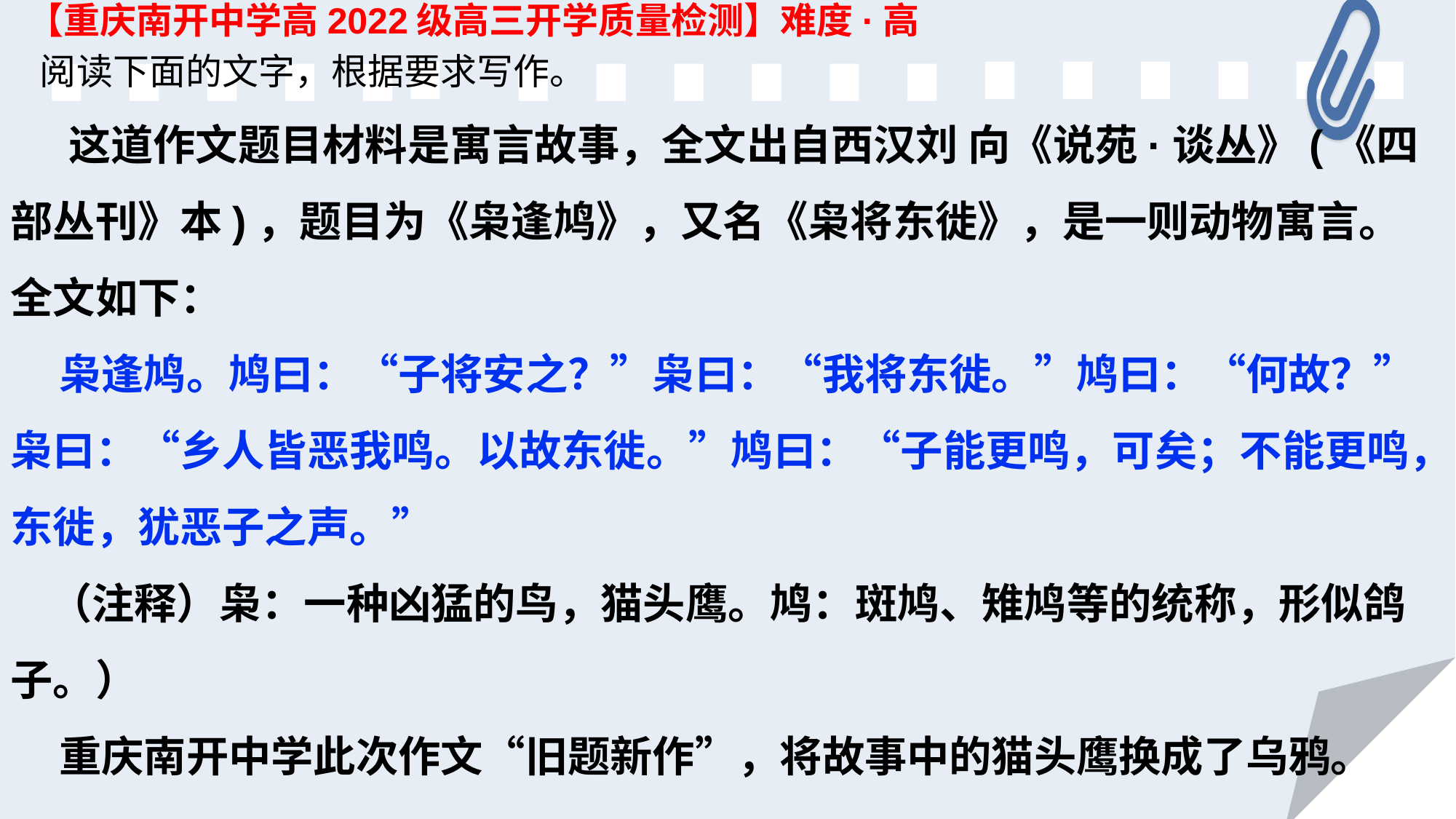

【重庆南开中学高2022级高三开学质量检测】难度·高
  阅读下面的文字，根据要求写作。
      这道作文题目材料是寓言故事，全文出自西汉刘 向《说苑·谈丛》(《四部丛刊》本)，题目为《枭逢鸠》，又名《枭将东徙》，是一则动物寓言。全文如下：
    枭逢鸠。鸠曰：“子将安之？”枭曰：“我将东徙。”鸠曰：“何故？”枭曰：“乡人皆恶我鸣。以故东徙。”鸠曰：“子能更鸣，可矣；不能更鸣，东徙，犹恶子之声。”
   （注释）枭：一种凶猛的鸟，猫头鹰。鸠：斑鸠、雉鸠等的统称，形似鸽子。）
    重庆南开中学此次作文“旧题新作”，将故事中的猫头鹰换成了乌鸦。
27